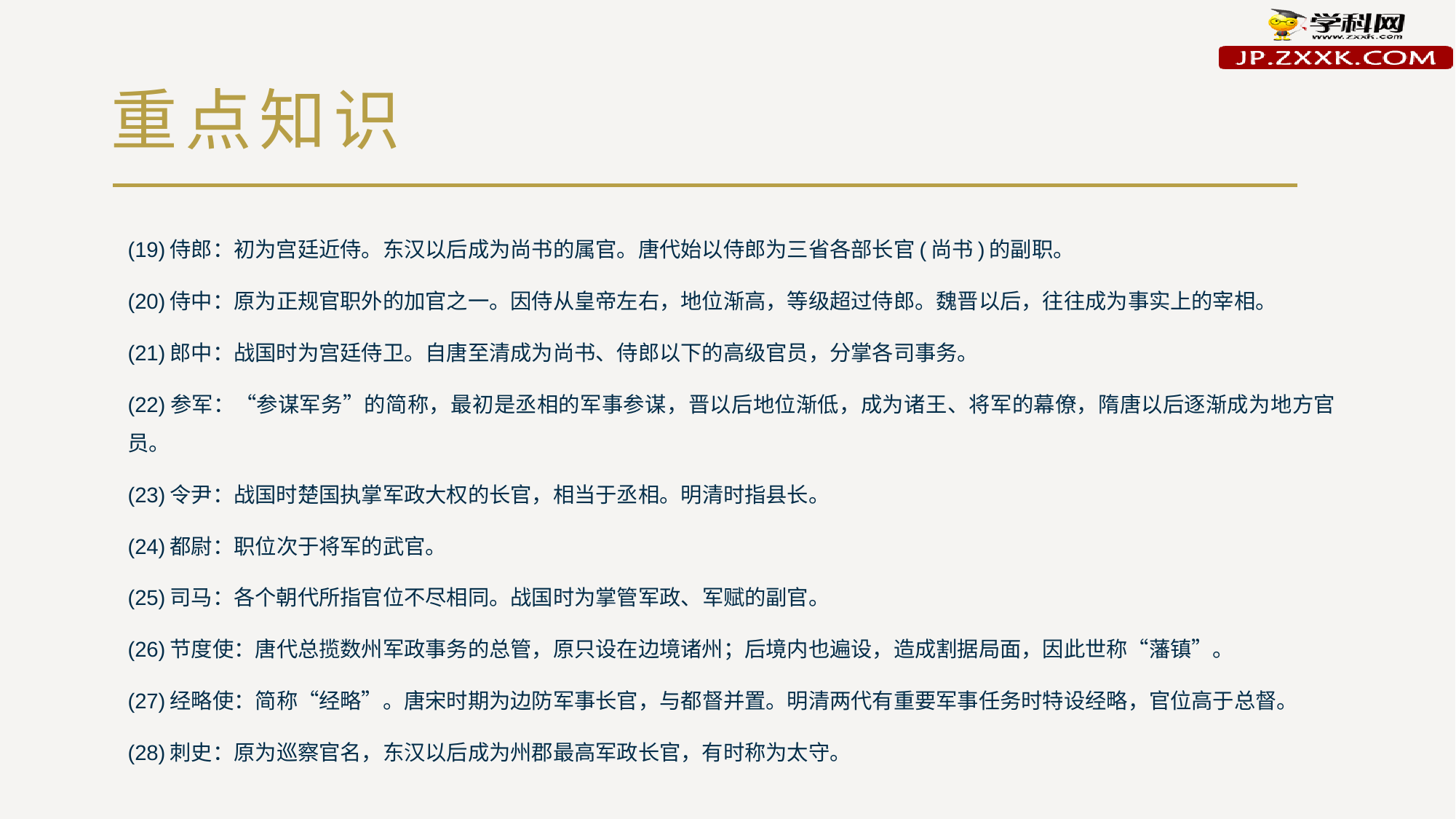

# 重点知识
(19)侍郎：初为宫廷近侍。东汉以后成为尚书的属官。唐代始以侍郎为三省各部长官(尚书)的副职。
(20)侍中：原为正规官职外的加官之一。因侍从皇帝左右，地位渐高，等级超过侍郎。魏晋以后，往往成为事实上的宰相。
(21)郎中：战国时为宫廷侍卫。自唐至清成为尚书、侍郎以下的高级官员，分掌各司事务。
(22)参军：“参谋军务”的简称，最初是丞相的军事参谋，晋以后地位渐低，成为诸王、将军的幕僚，隋唐以后逐渐成为地方官员。
(23)令尹：战国时楚国执掌军政大权的长官，相当于丞相。明清时指县长。
(24)都尉：职位次于将军的武官。
(25)司马：各个朝代所指官位不尽相同。战国时为掌管军政、军赋的副官。
(26)节度使：唐代总揽数州军政事务的总管，原只设在边境诸州；后境内也遍设，造成割据局面，因此世称“藩镇”。
(27)经略使：简称“经略”。唐宋时期为边防军事长官，与都督并置。明清两代有重要军事任务时特设经略，官位高于总督。
(28)刺史：原为巡察官名，东汉以后成为州郡最高军政长官，有时称为太守。